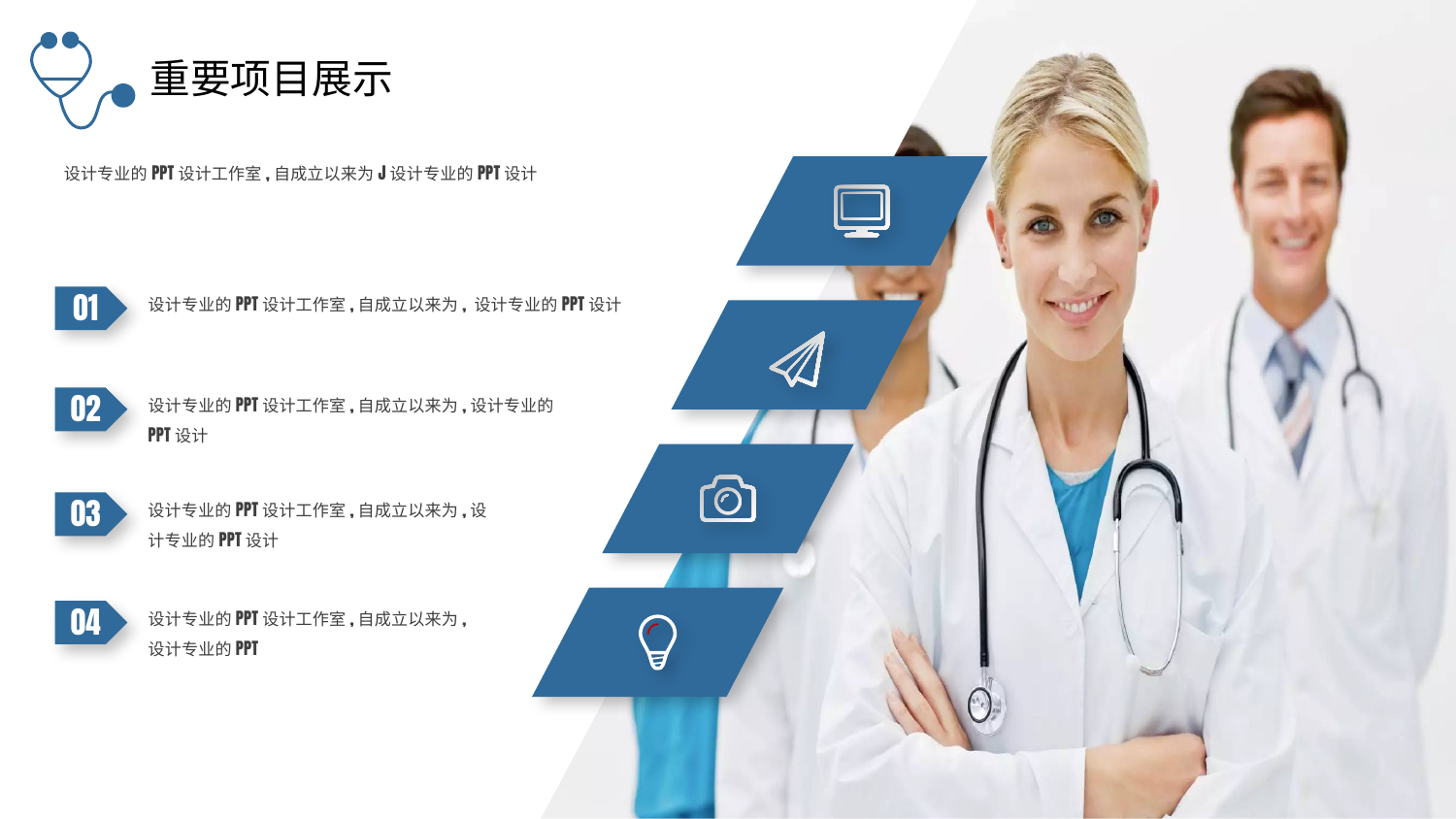

重要项目展示
设计专业的PPT设计工作室,自成立以来为J设计专业的PPT设计

设计专业的PPT设计工作室,自成立以来为, 设计专业的PPT设计
01

设计专业的PPT设计工作室,自成立以来为,设计专业的PPT设计
02

设计专业的PPT设计工作室,自成立以来为,设计专业的PPT设计
03

设计专业的PPT设计工作室,自成立以来为,设计专业的PPT
04
23